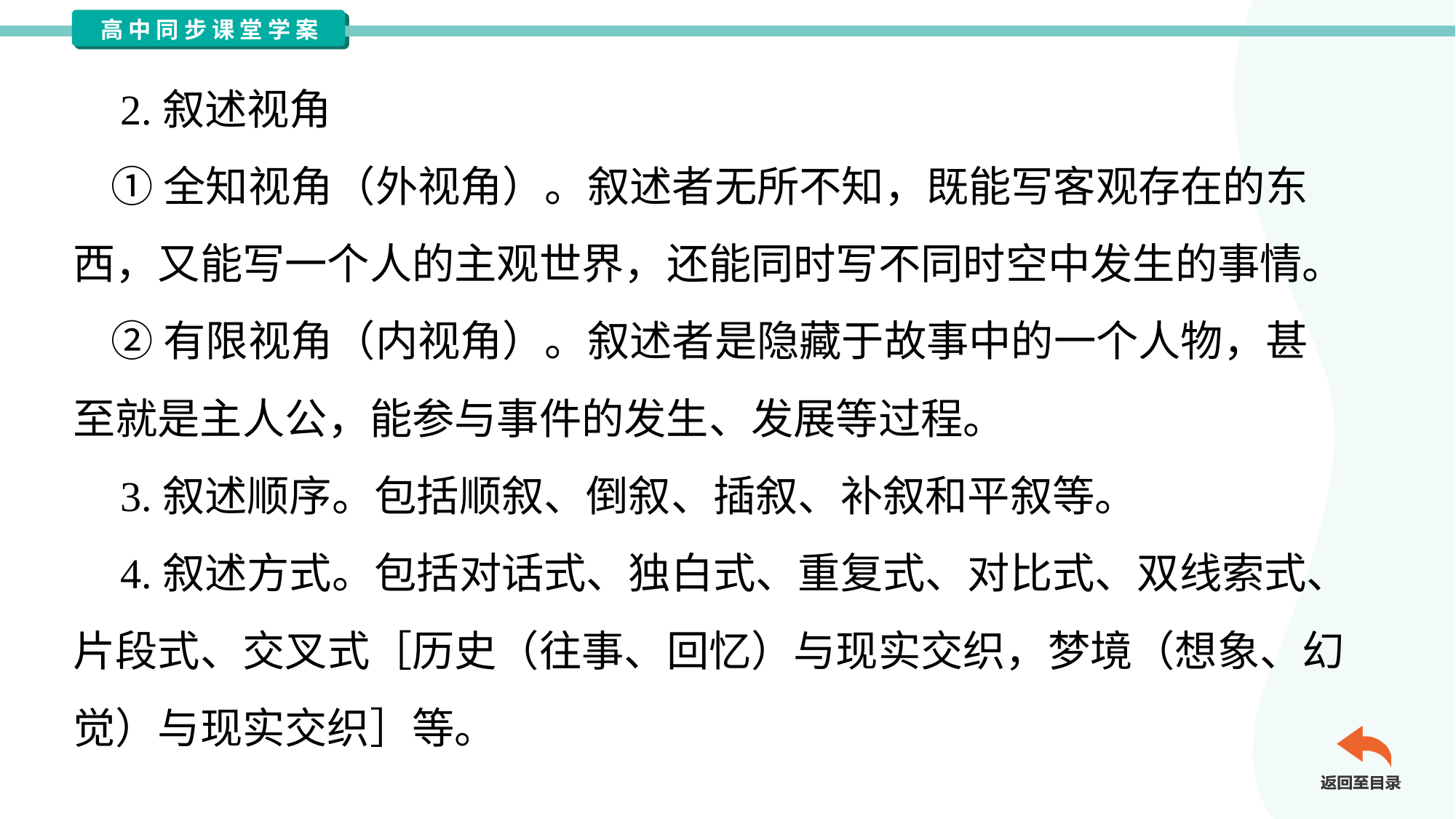

2.叙述视角
    ①全知视角（外视角）。叙述者无所不知，既能写客观存在的东
西，又能写一个人的主观世界，还能同时写不同时空中发生的事情。
    ②有限视角（内视角）。叙述者是隐藏于故事中的一个人物，甚
至就是主人公，能参与事件的发生、发展等过程。
    3.叙述顺序。包括顺叙、倒叙、插叙、补叙和平叙等。
    4.叙述方式。包括对话式、独白式、重复式、对比式、双线索式、
片段式、交叉式［历史（往事、回忆）与现实交织，梦境（想象、幻
觉）与现实交织］等。